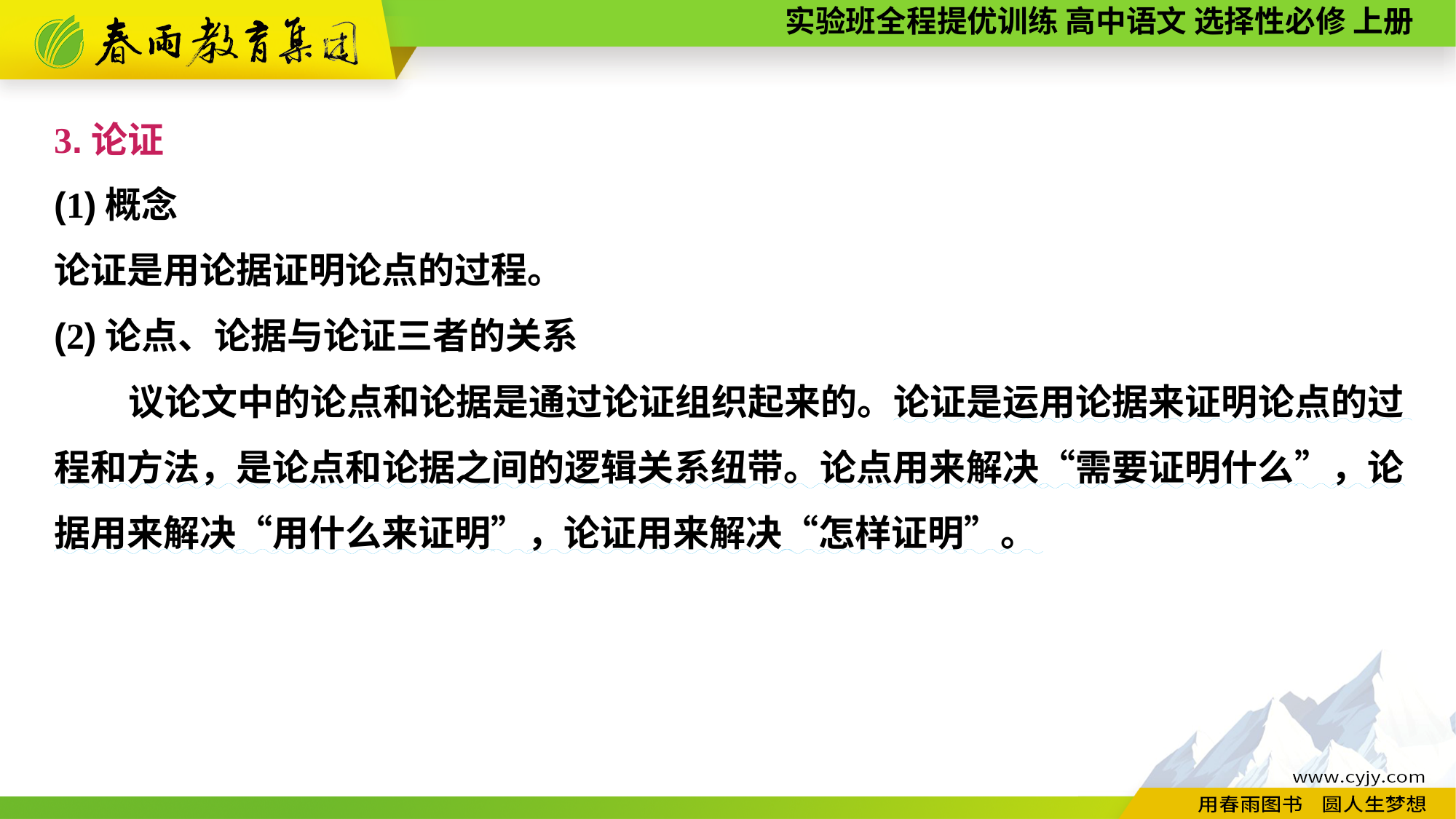

3.论证
(1)概念
论证是用论据证明论点的过程。
(2)论点、论据与论证三者的关系
议论文中的论点和论据是通过论证组织起来的。论证是运用论据来证明论点的过程和方法，是论点和论据之间的逻辑关系纽带。论点用来解决“需要证明什么”，论据用来解决“用什么来证明”，论证用来解决“怎样证明”。